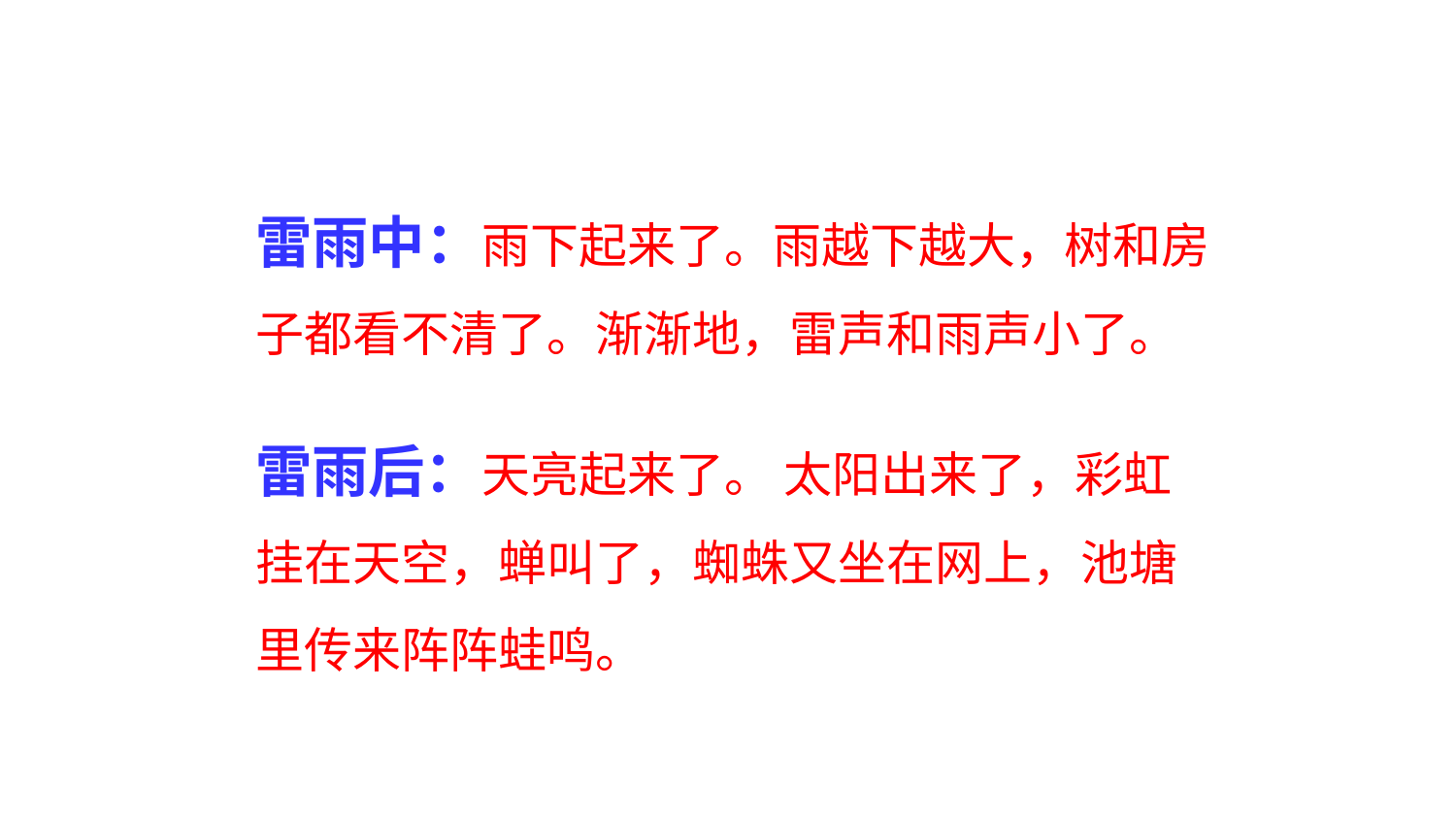

雷雨中：雨下起来了。雨越下越大，树和房子都看不清了。渐渐地，雷声和雨声小了。
雷雨后：天亮起来了。 太阳出来了，彩虹挂在天空，蝉叫了，蜘蛛又坐在网上，池塘里传来阵阵蛙鸣。